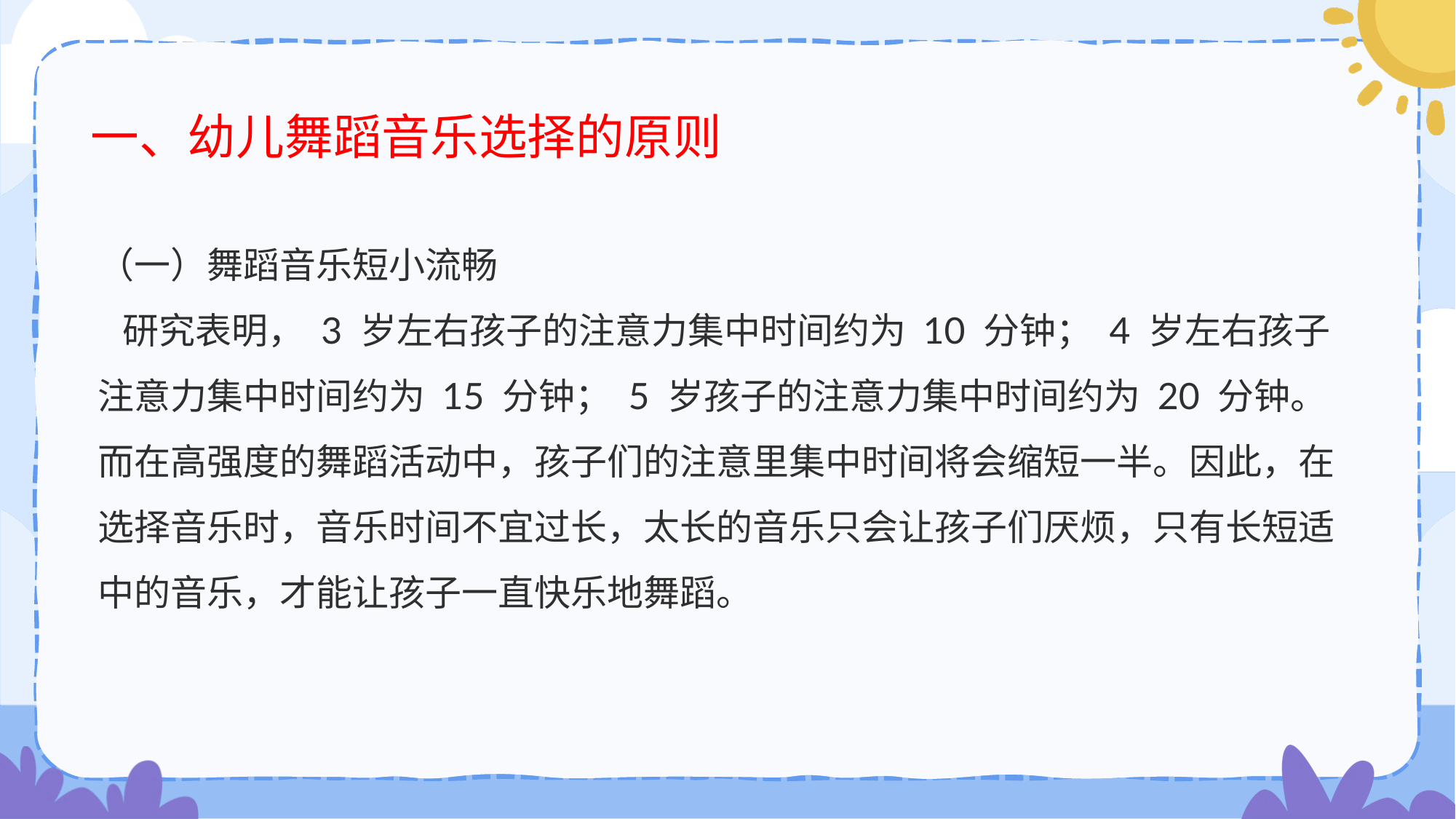

# 一、幼儿舞蹈音乐选择的原则
（一）舞蹈音乐短小流畅
   研究表明， 3 岁左右孩子的注意力集中时间约为 10 分钟； 4 岁左右孩子注意力集中时间约为 15 分钟； 5 岁孩子的注意力集中时间约为 20 分钟。而在高强度的舞蹈活动中，孩子们的注意里集中时间将会缩短一半。因此，在选择音乐时，音乐时间不宜过长，太长的音乐只会让孩子们厌烦，只有长短适中的音乐，才能让孩子一直快乐地舞蹈。